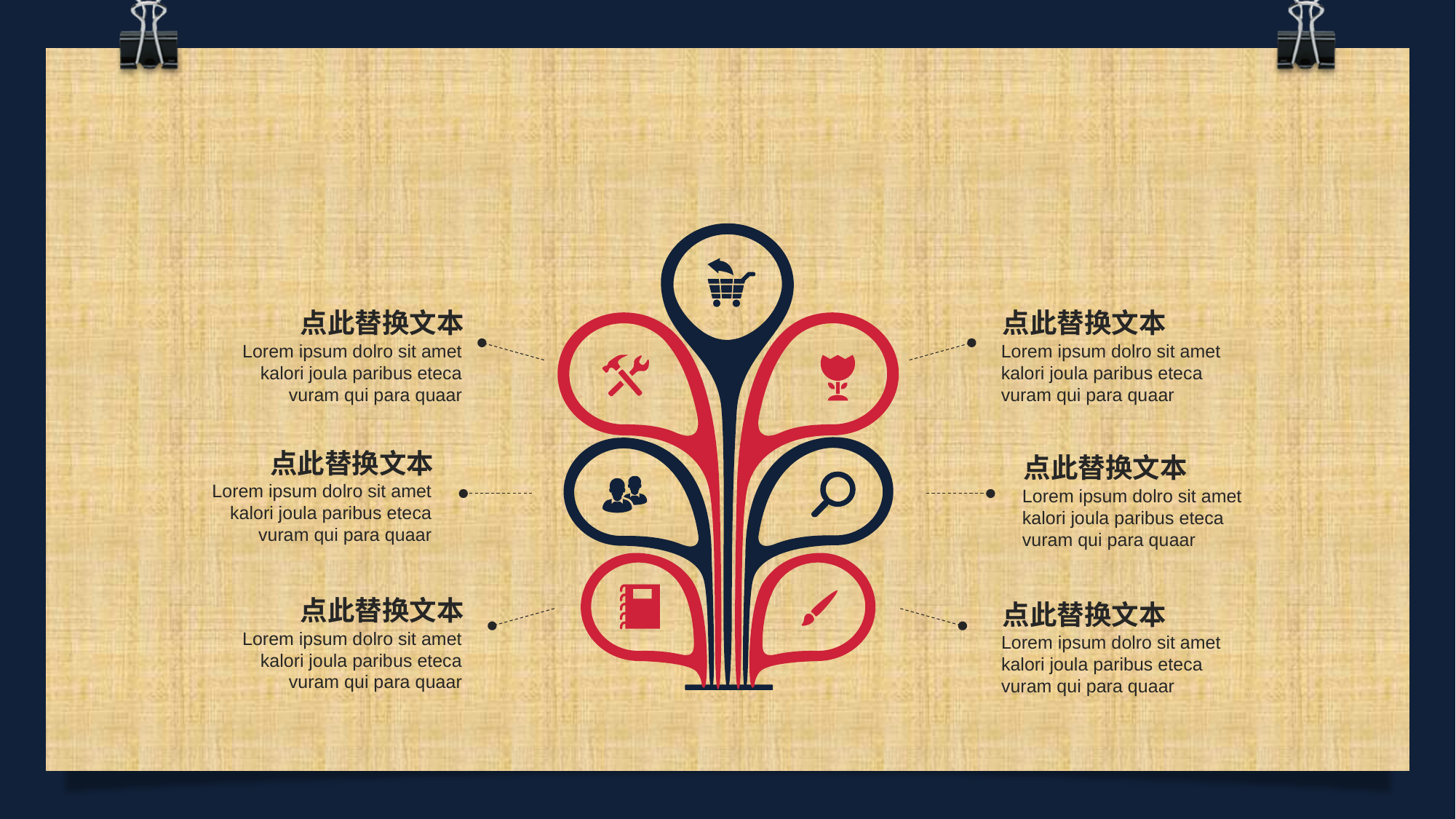

点此替换文本
Lorem ipsum dolro sit amet kalori joula paribus eteca vuram qui para quaar
点此替换文本
Lorem ipsum dolro sit amet kalori joula paribus eteca vuram qui para quaar

点此替换文本
Lorem ipsum dolro sit amet kalori joula paribus eteca vuram qui para quaar
点此替换文本
Lorem ipsum dolro sit amet kalori joula paribus eteca vuram qui para quaar

点此替换文本
Lorem ipsum dolro sit amet kalori joula paribus eteca vuram qui para quaar
点此替换文本
Lorem ipsum dolro sit amet kalori joula paribus eteca vuram qui para quaar